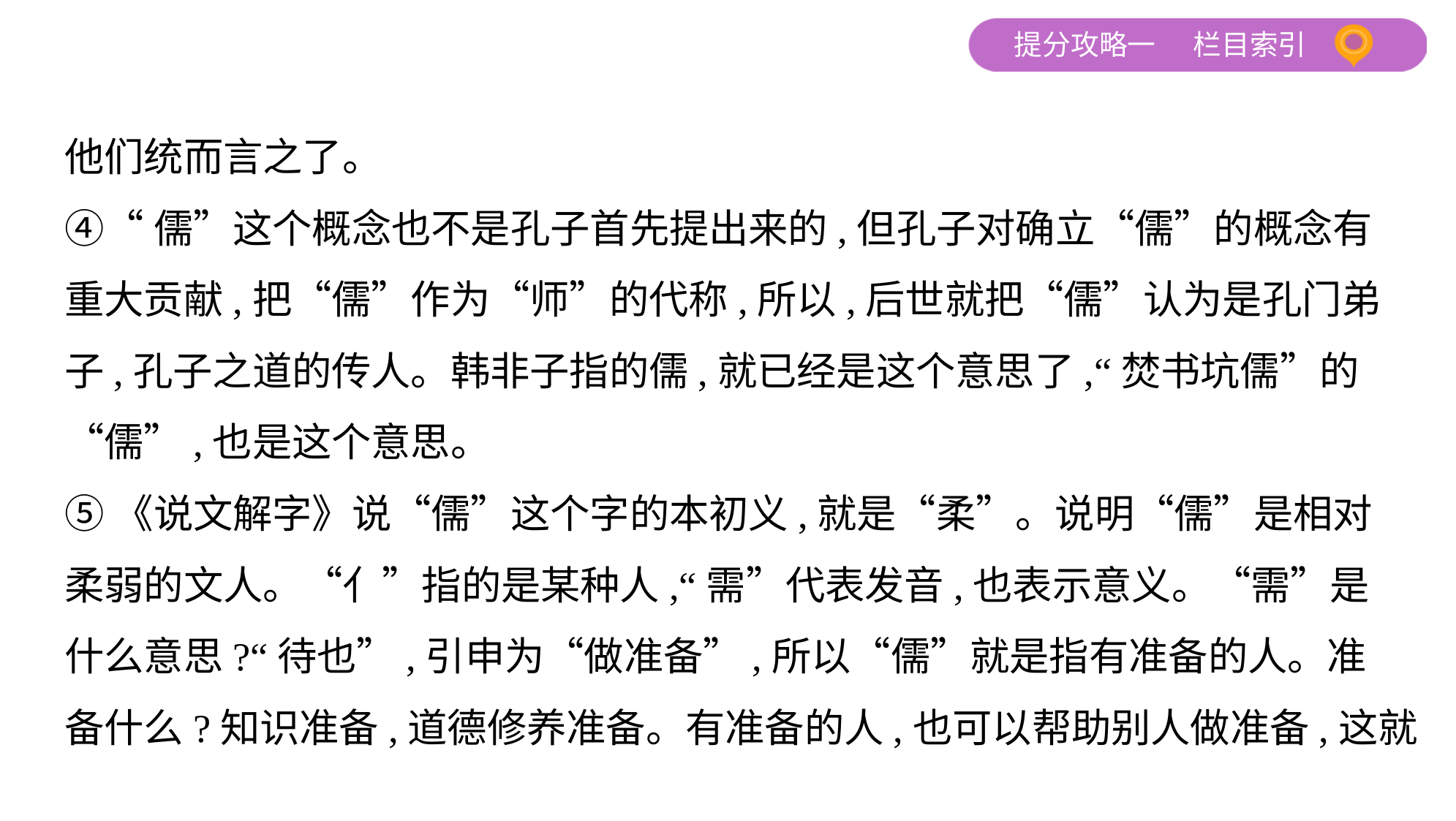

他们统而言之了。
④“儒”这个概念也不是孔子首先提出来的,但孔子对确立“儒”的概念有
重大贡献,把“儒”作为“师”的代称,所以,后世就把“儒”认为是孔门弟
子,孔子之道的传人。韩非子指的儒,就已经是这个意思了,“焚书坑儒”的
“儒”,也是这个意思。
⑤《说文解字》说“儒”这个字的本初义,就是“柔”。说明“儒”是相对
柔弱的文人。“亻”指的是某种人,“需”代表发音,也表示意义。“需”是
什么意思?“待也”,引申为“做准备”,所以“儒”就是指有准备的人。准
备什么?知识准备,道德修养准备。有准备的人,也可以帮助别人做准备,这就